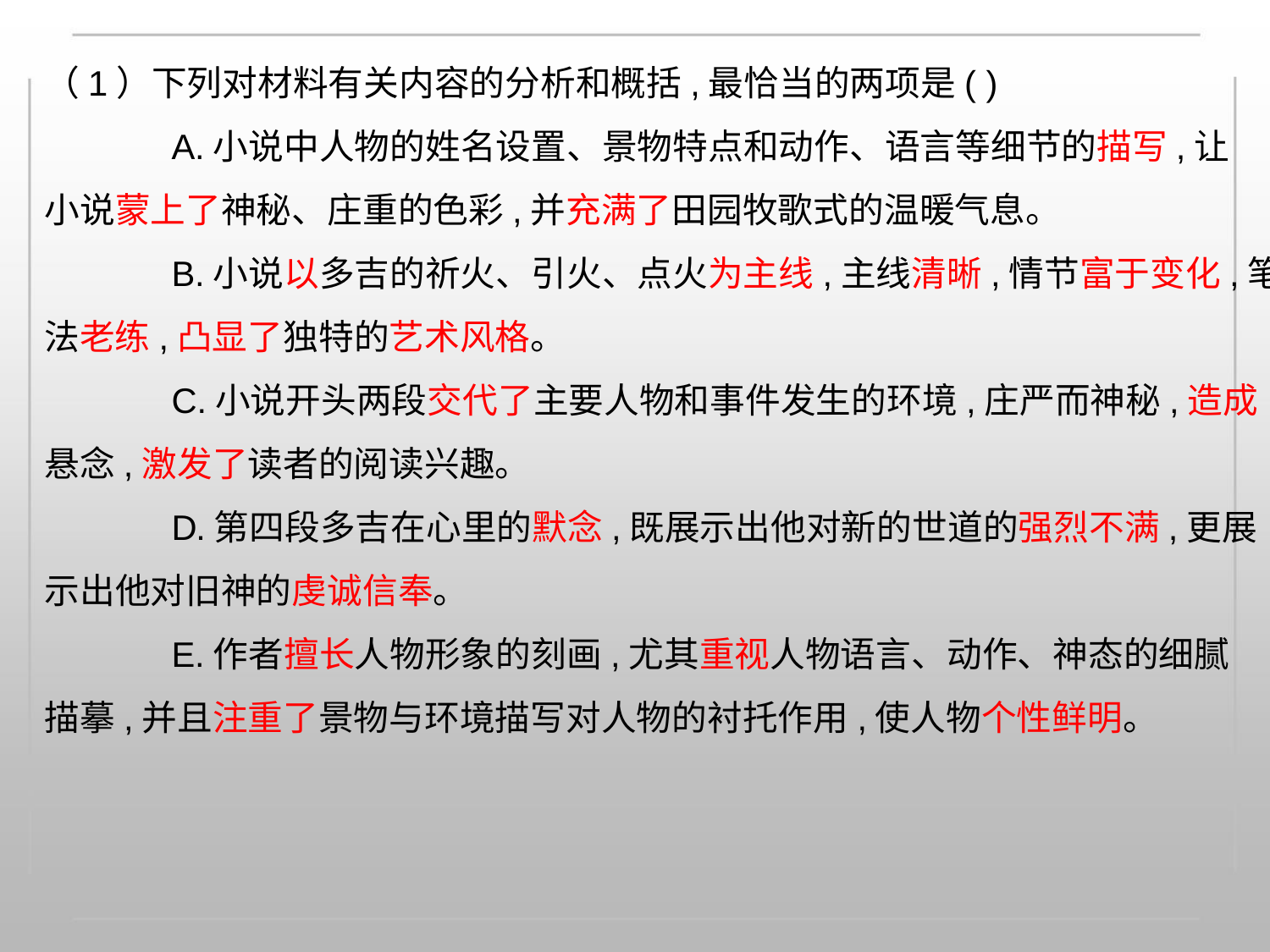

（1）下列对材料有关内容的分析和概括,最恰当的两项是( )
A.小说中人物的姓名设置、景物特点和动作、语言等细节的描写,让
小说蒙上了神秘、庄重的色彩,并充满了田园牧歌式的温暖气息。
B.小说以多吉的祈火、引火、点火为主线,主线清晰,情节富于变化,笔
法老练,凸显了独特的艺术风格。
C.小说开头两段交代了主要人物和事件发生的环境,庄严而神秘,造成
悬念,激发了读者的阅读兴趣。
D.第四段多吉在心里的默念,既展示出他对新的世道的强烈不满,更展
示出他对旧神的虔诚信奉。
E.作者擅长人物形象的刻画,尤其重视人物语言、动作、神态的细腻
描摹,并且注重了景物与环境描写对人物的衬托作用,使人物个性鲜明。